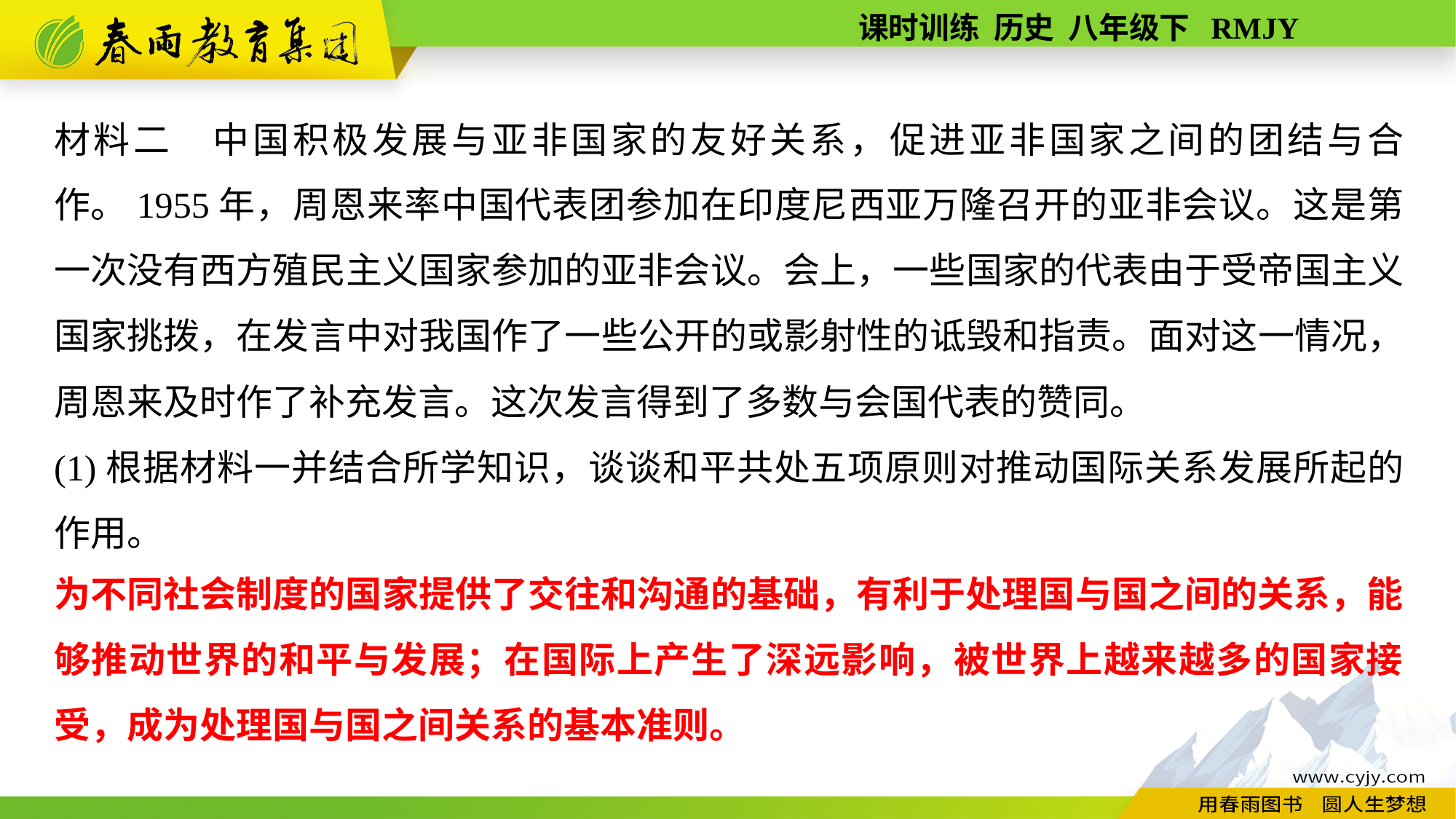

材料二　中国积极发展与亚非国家的友好关系，促进亚非国家之间的团结与合作。1955年，周恩来率中国代表团参加在印度尼西亚万隆召开的亚非会议。这是第一次没有西方殖民主义国家参加的亚非会议。会上，一些国家的代表由于受帝国主义国家挑拨，在发言中对我国作了一些公开的或影射性的诋毁和指责。面对这一情况，周恩来及时作了补充发言。这次发言得到了多数与会国代表的赞同。
(1)根据材料一并结合所学知识，谈谈和平共处五项原则对推动国际关系发展所起的作用。
为不同社会制度的国家提供了交往和沟通的基础，有利于处理国与国之间的关系，能够推动世界的和平与发展；在国际上产生了深远影响，被世界上越来越多的国家接受，成为处理国与国之间关系的基本准则。